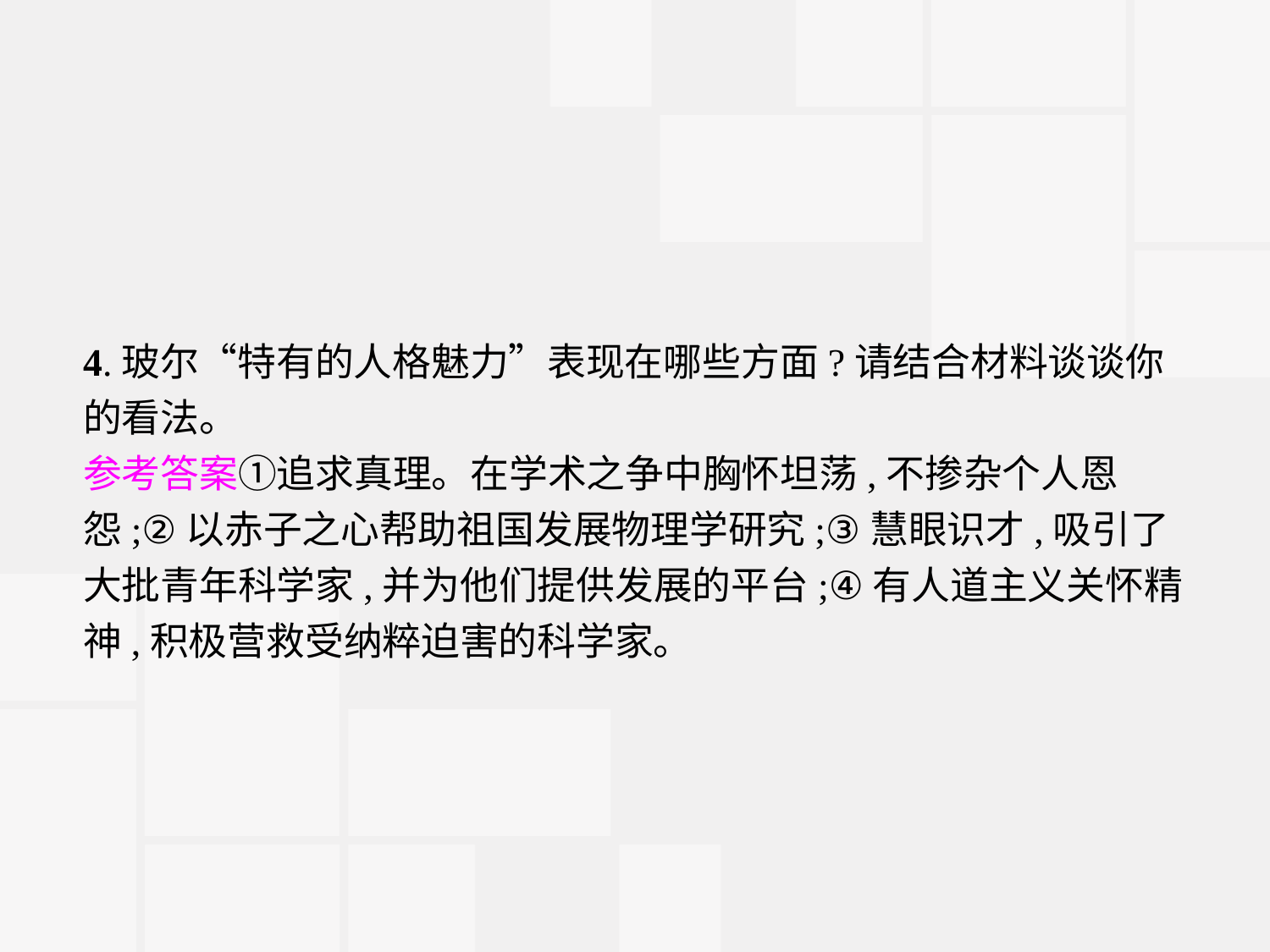

4.玻尔“特有的人格魅力”表现在哪些方面?请结合材料谈谈你的看法。
参考答案①追求真理。在学术之争中胸怀坦荡,不掺杂个人恩怨;②以赤子之心帮助祖国发展物理学研究;③慧眼识才,吸引了大批青年科学家,并为他们提供发展的平台;④有人道主义关怀精神,积极营救受纳粹迫害的科学家。